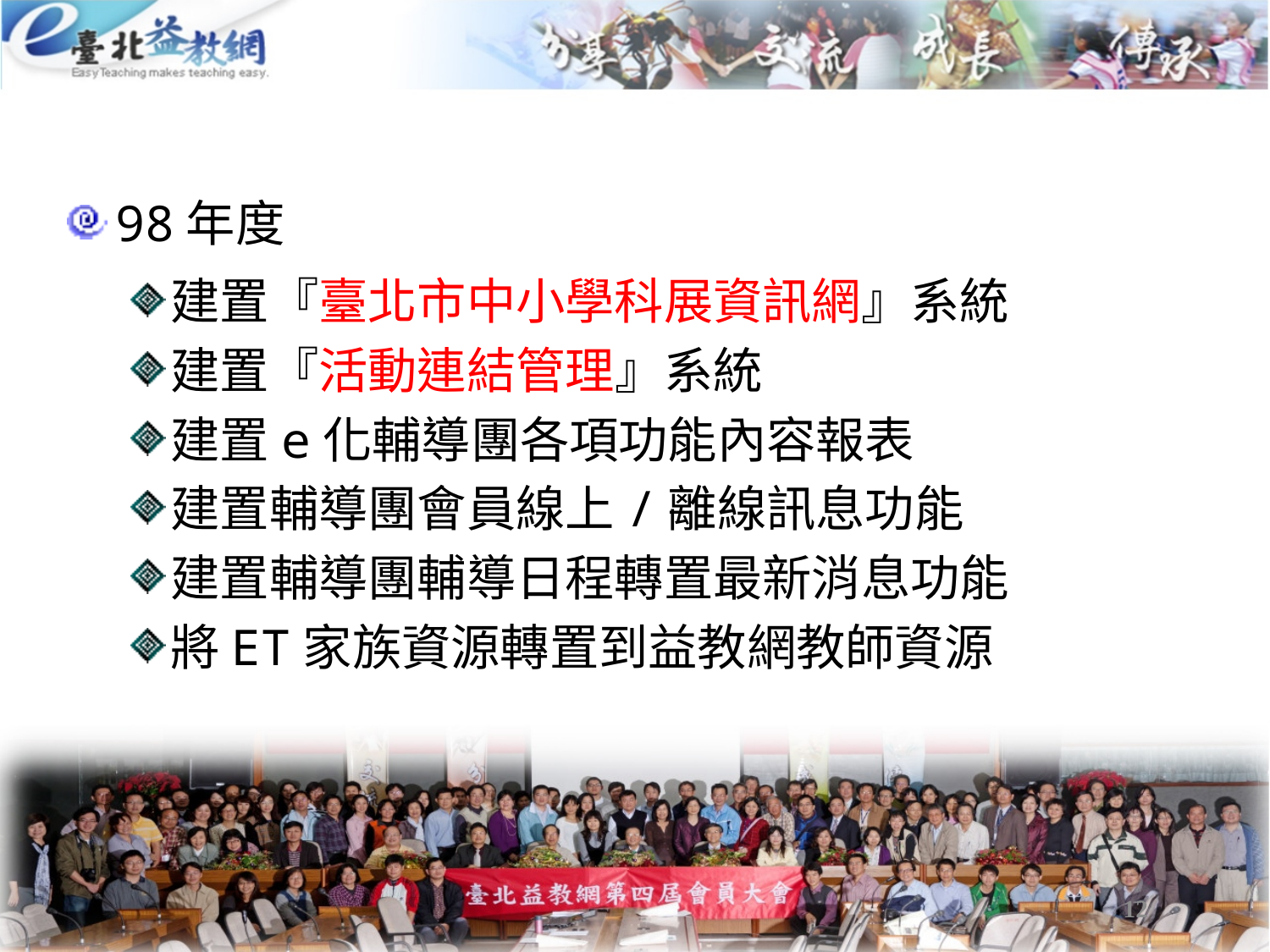

98年度
建置『臺北市中小學科展資訊網』系統
建置『活動連結管理』系統
建置e化輔導團各項功能內容報表
建置輔導團會員線上/離線訊息功能
建置輔導團輔導日程轉置最新消息功能
將ET家族資源轉置到益教網教師資源
12